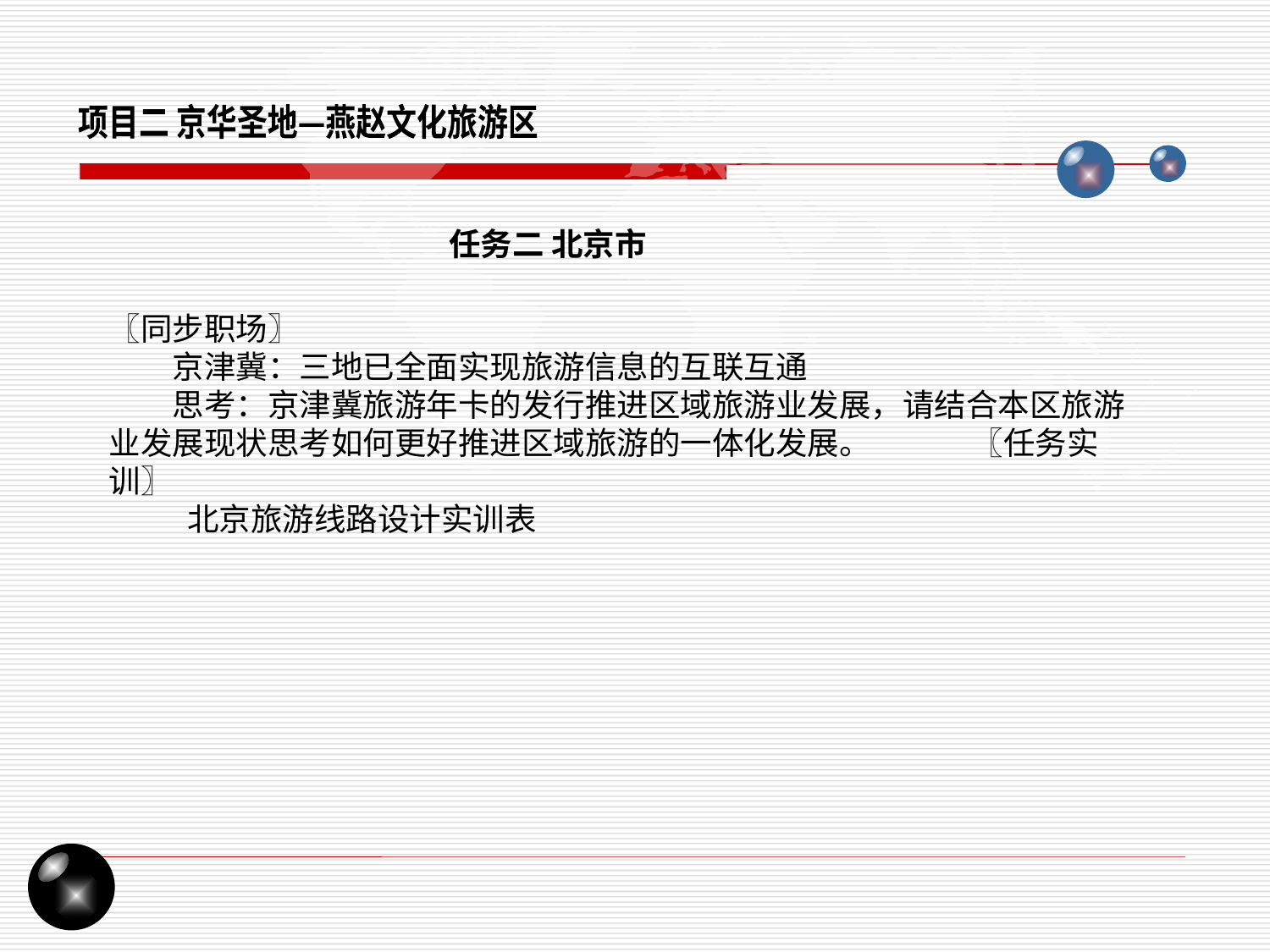

项目二 京华圣地—燕赵文化旅游区
任务二 北京市

〖同步职场〗
京津冀：三地已全面实现旅游信息的互联互通
思考：京津冀旅游年卡的发行推进区域旅游业发展，请结合本区旅游业发展现状思考如何更好推进区域旅游的一体化发展。              〖任务实训〗
 北京旅游线路设计实训表